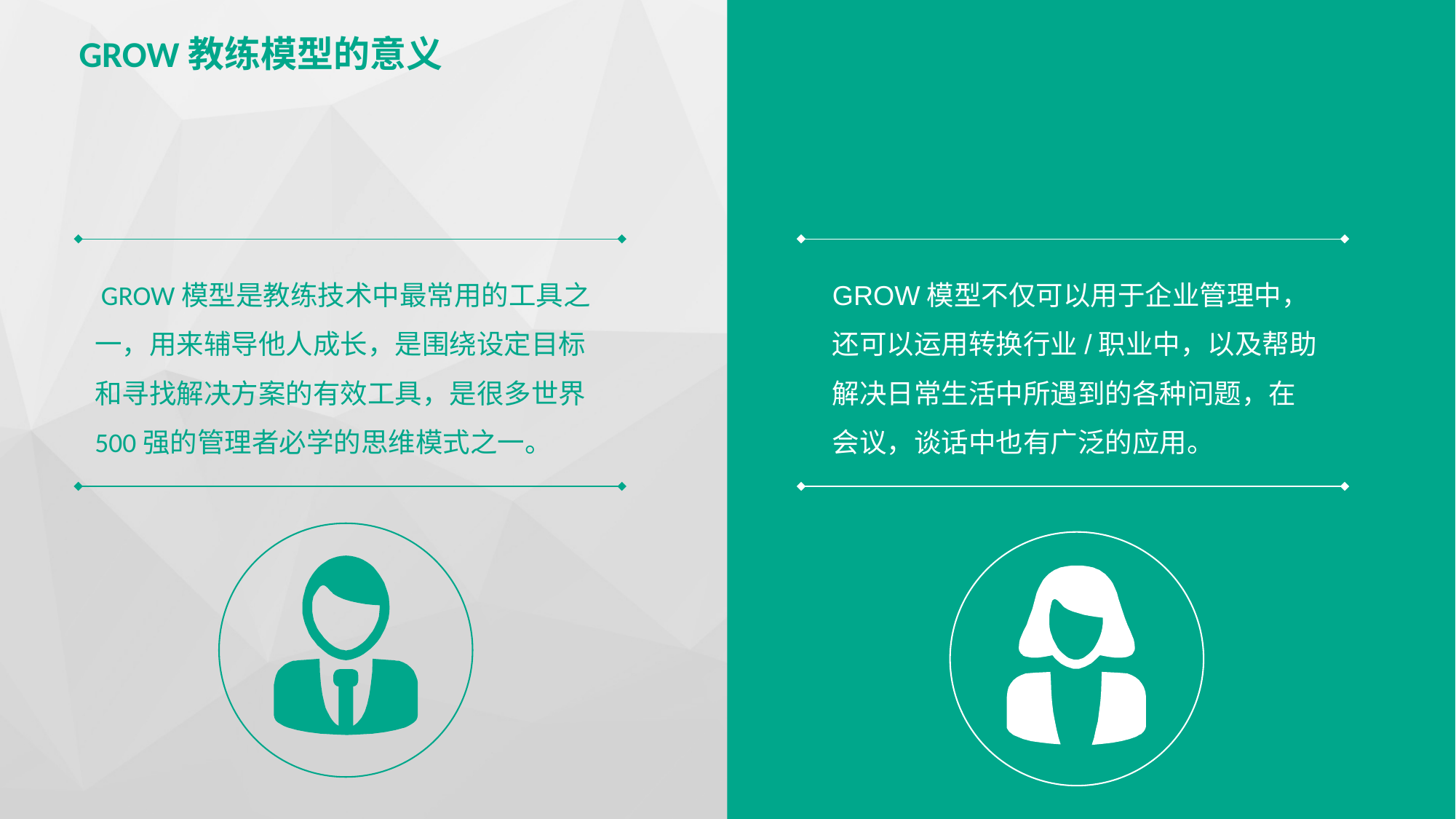

GROW教练模型的意义
 GROW模型是教练技术中最常用的工具之一，用来辅导他人成长，是围绕设定目标和寻找解决方案的有效工具，是很多世界500强的管理者必学的思维模式之一。
GROW模型不仅可以用于企业管理中，还可以运用转换行业/职业中，以及帮助解决日常生活中所遇到的各种问题，在会议，谈话中也有广泛的应用。